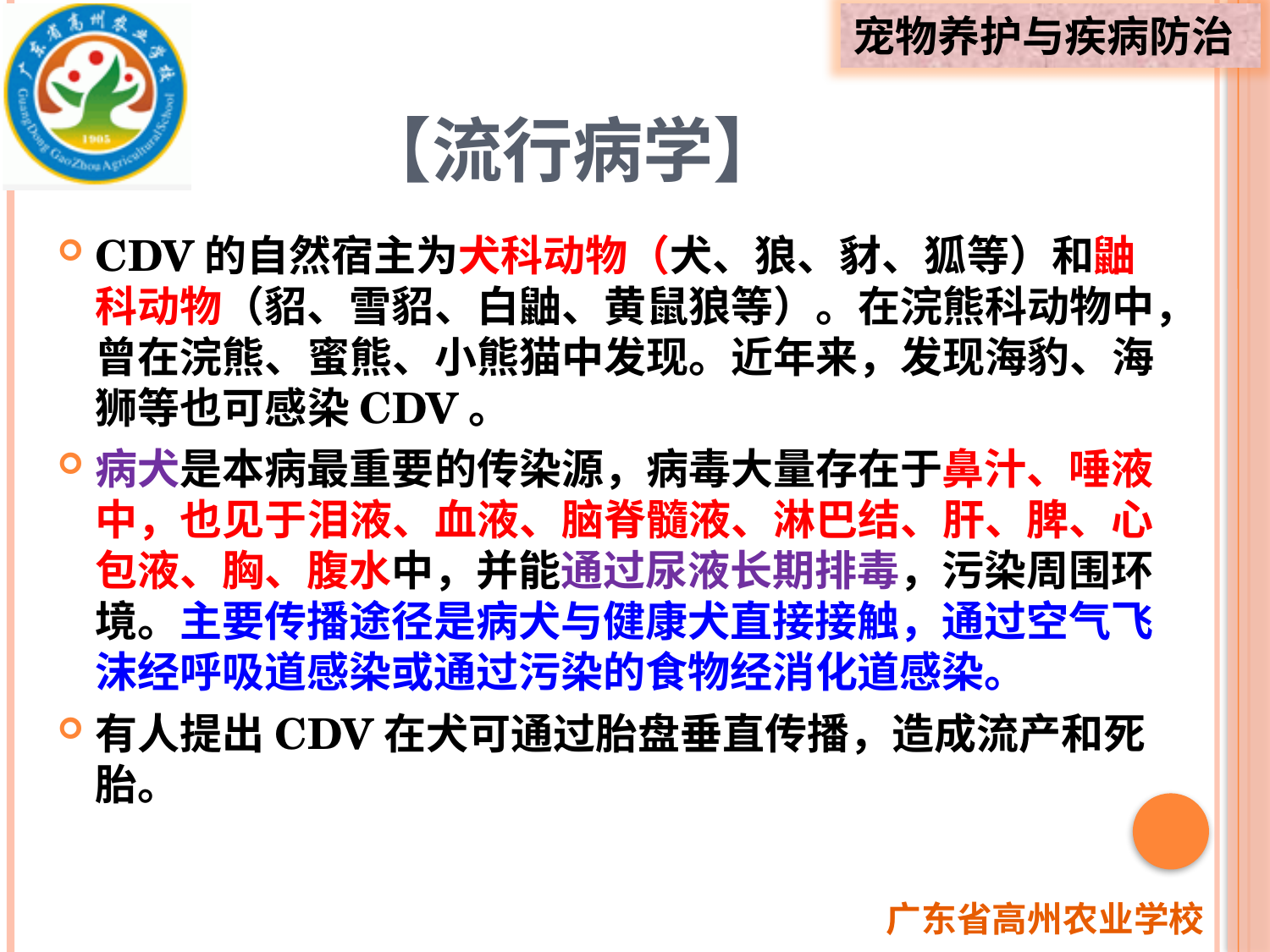

# 【流行病学】
CDV的自然宿主为犬科动物（犬、狼、豺、狐等）和鼬科动物（貂、雪貂、白鼬、黄鼠狼等）。在浣熊科动物中，曾在浣熊、蜜熊、小熊猫中发现。近年来，发现海豹、海狮等也可感染CDV。
病犬是本病最重要的传染源，病毒大量存在于鼻汁、唾液中，也见于泪液、血液、脑脊髓液、淋巴结、肝、脾、心包液、胸、腹水中，并能通过尿液长期排毒，污染周围环境。主要传播途径是病犬与健康犬直接接触，通过空气飞沫经呼吸道感染或通过污染的食物经消化道感染。
有人提出CDV在犬可通过胎盘垂直传播，造成流产和死胎。